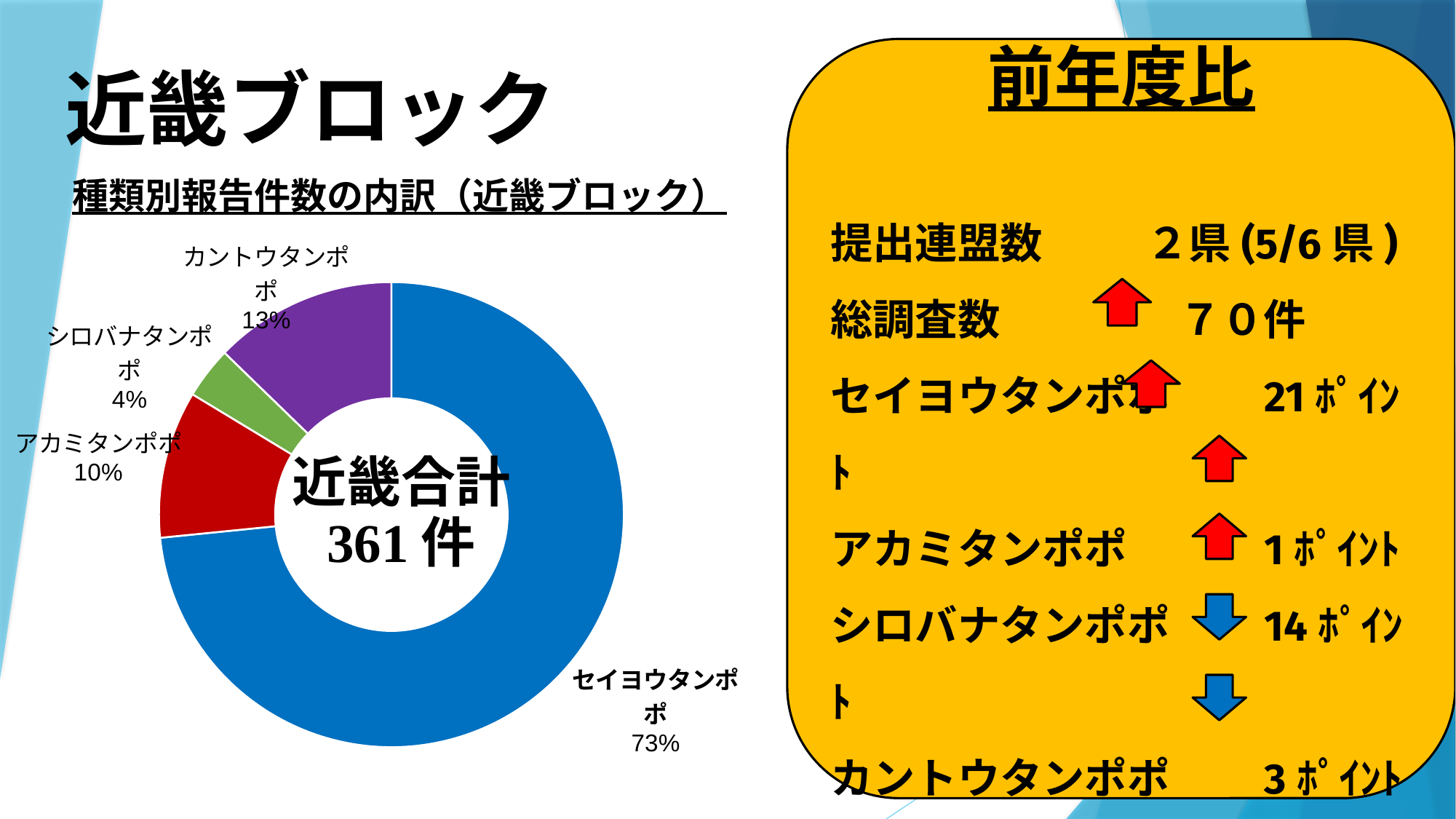

前年度比

提出連盟数　 　 ２県(5/6県)
総調査数　　 　　７０件
セイヨウタンポポ　　21ﾎﾟｲﾝﾄ
アカミタンポポ　　　1ﾎﾟｲﾝﾄ
シロバナタンポポ　　14ﾎﾟｲﾝﾄ
カントウタンポポ　　3ﾎﾟｲﾝﾄ
# 近畿ブロック
種類別報告件数の内訳（近畿ブロック）

### Chart

| Category | 小計 |
|---|---|
| セイヨウタンポポ | 265.0 |
| アカミタンポポ | 37.0 |
| シロバナタンポポ | 13.0 |
| カントウタンポポ | 46.0 |